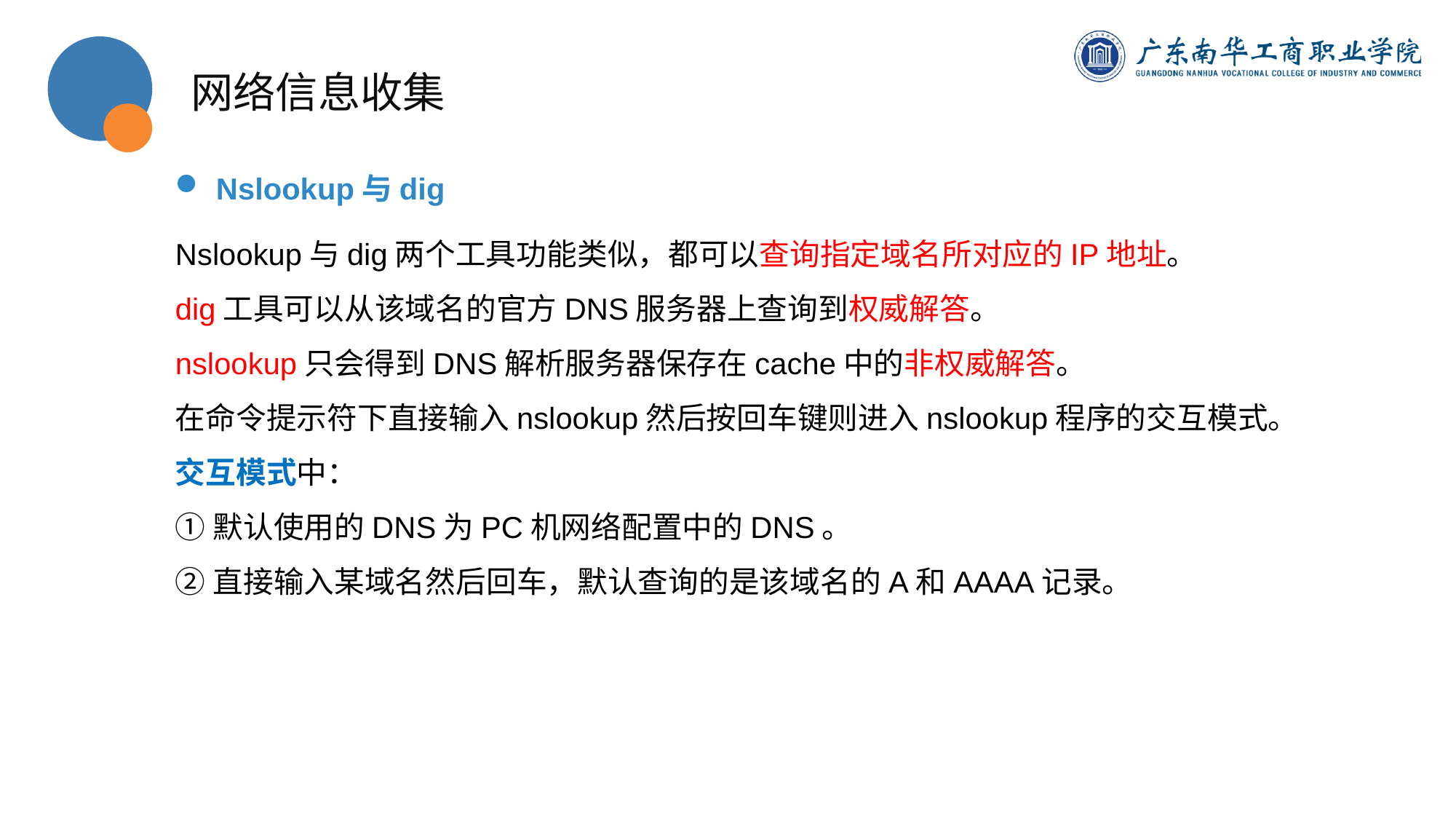

网络信息收集

Nslookup与dig

Nslookup与dig两个工具功能类似，都可以查询指定域名所对应的IP地址。
dig工具可以从该域名的官方DNS服务器上查询到权威解答。
nslookup只会得到DNS解析服务器保存在cache中的非权威解答。
在命令提示符下直接输入nslookup然后按回车键则进入nslookup程序的交互模式。
交互模式中：
①默认使用的DNS为PC机网络配置中的DNS。
②直接输入某域名然后回车，默认查询的是该域名的A和AAAA记录。